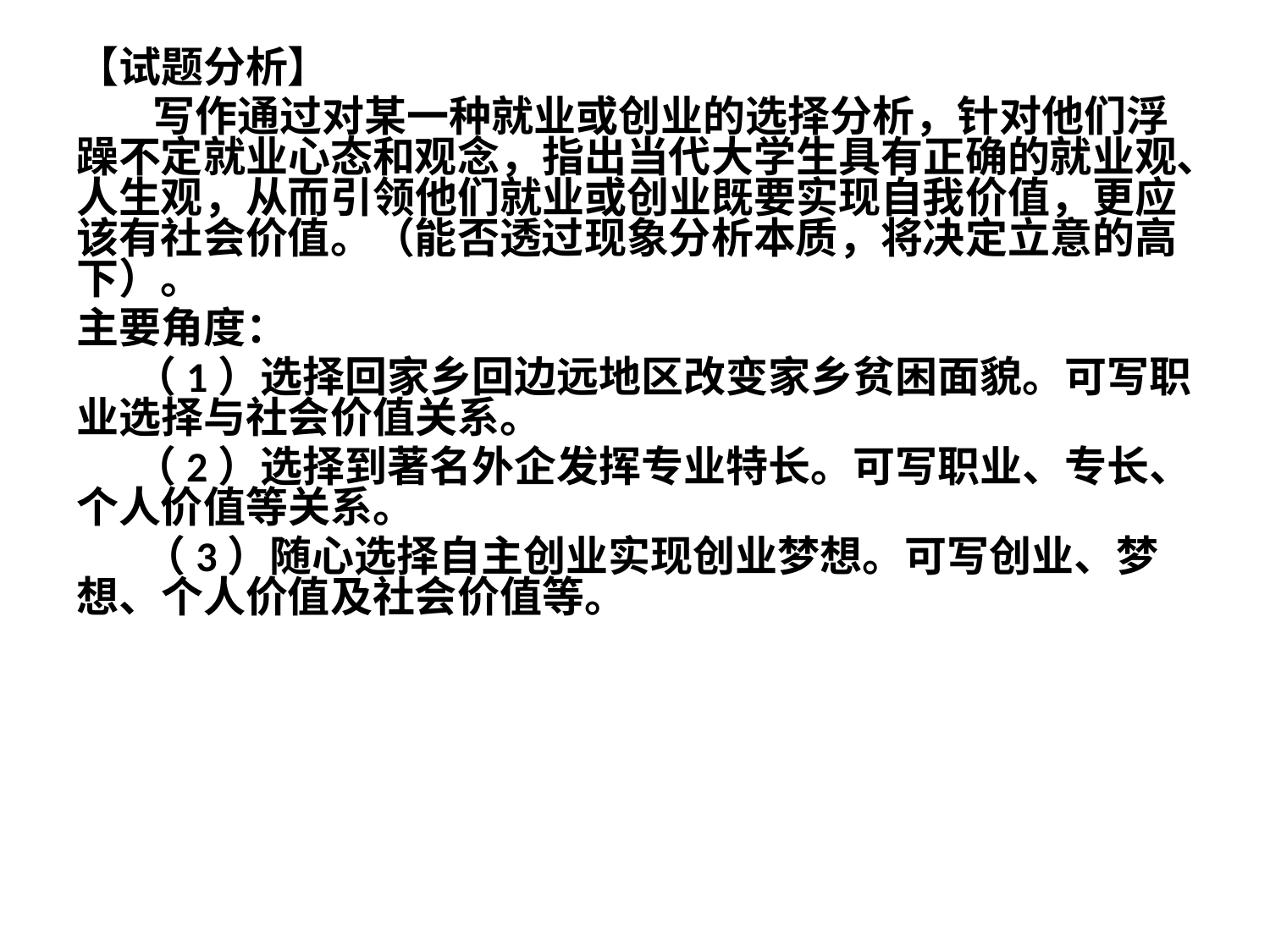

【试题分析】
       写作通过对某一种就业或创业的选择分析，针对他们浮躁不定就业心态和观念，指出当代大学生具有正确的就业观、人生观，从而引领他们就业或创业既要实现自我价值，更应该有社会价值。（能否透过现象分析本质，将决定立意的高下）。
主要角度：
     （1）选择回家乡回边远地区改变家乡贫困面貌。可写职业选择与社会价值关系。
     （2）选择到著名外企发挥专业特长。可写职业、专长、个人价值等关系。
      （3）随心选择自主创业实现创业梦想。可写创业、梦想、个人价值及社会价值等。